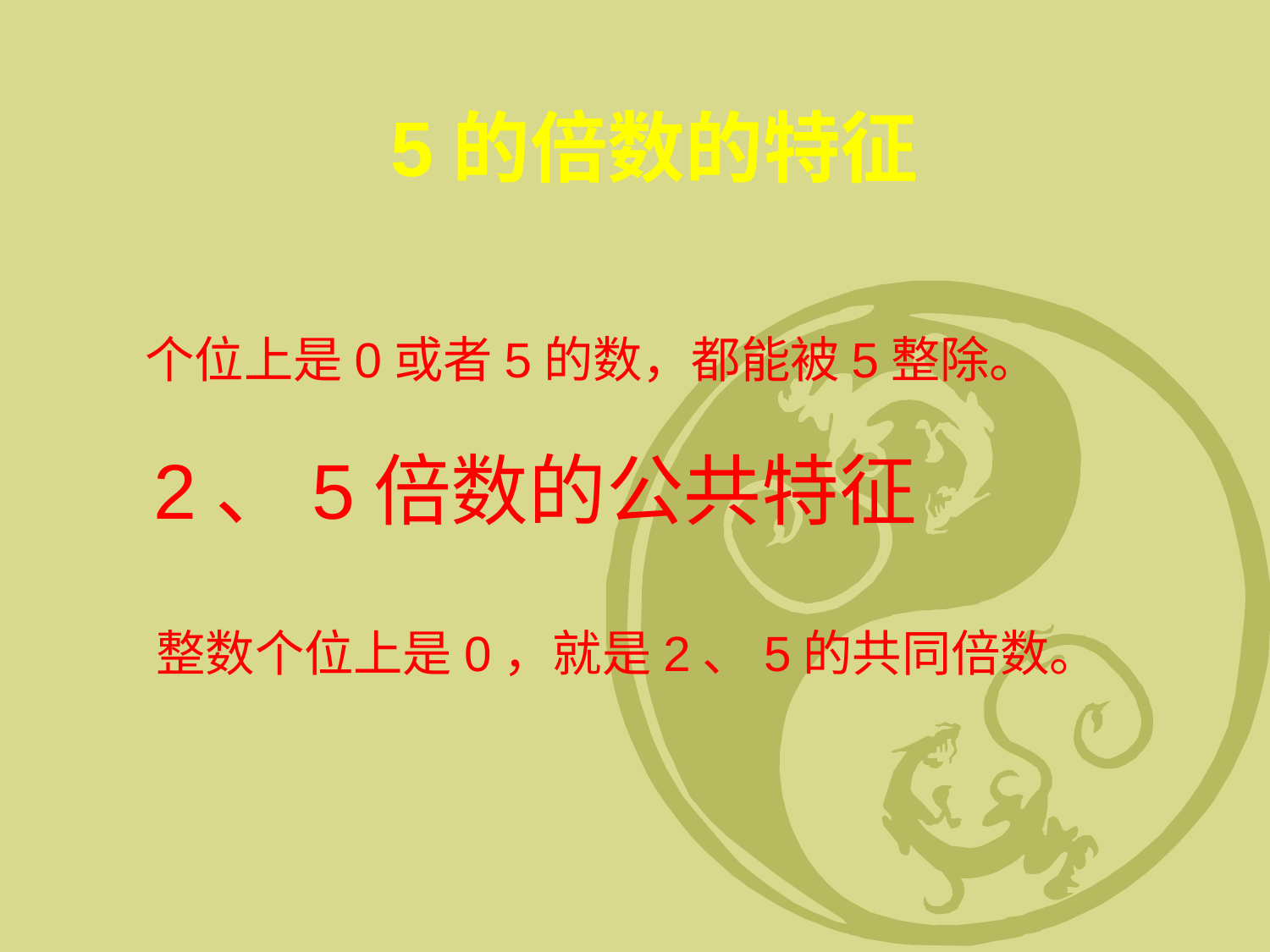

# 5的倍数的特征

      个位上是0或者5的数，都能被5整除。

    2、5倍数的公共特征

       整数个位上是0，就是2、5的共同倍数。